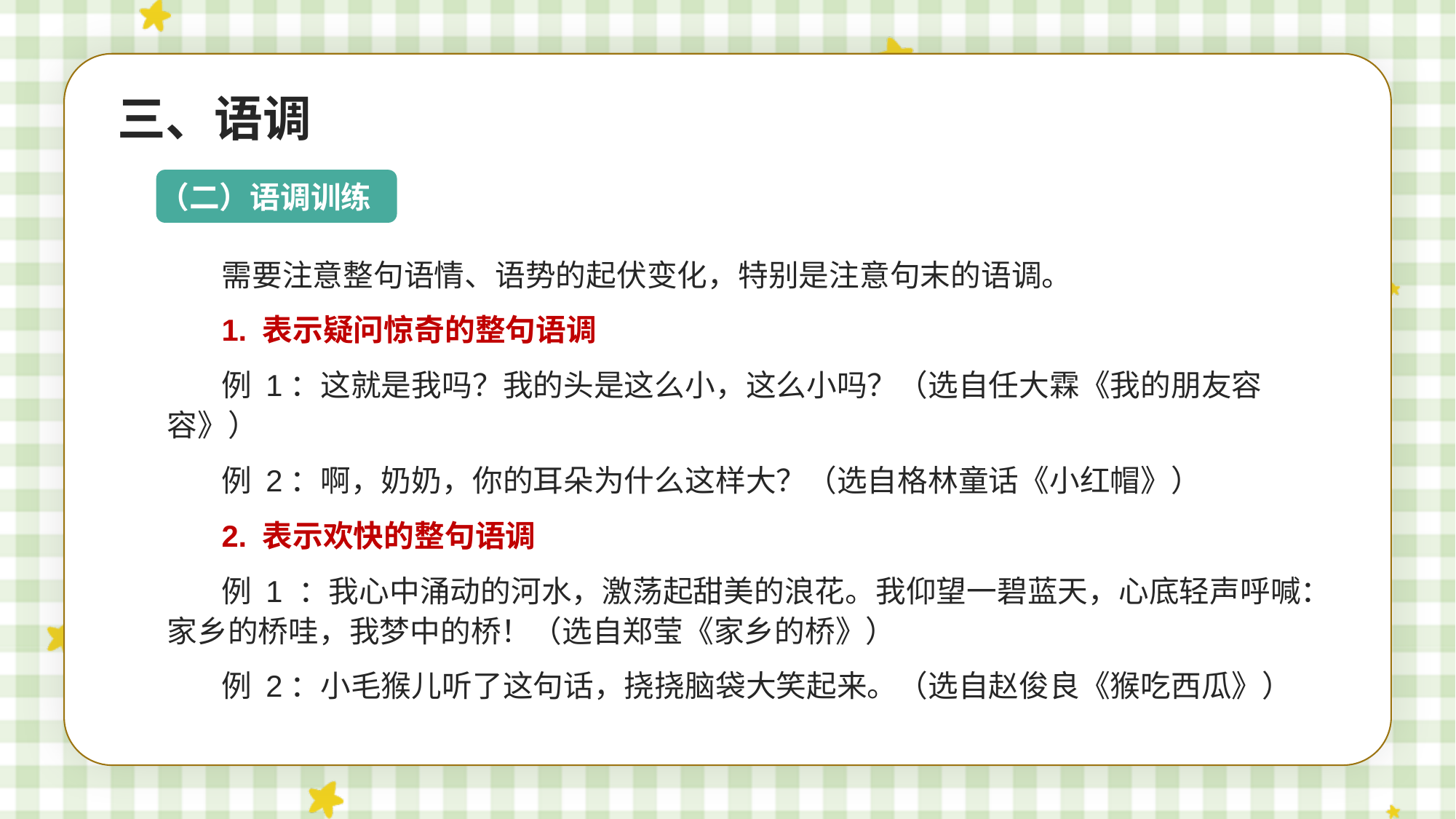

三、语调
（二）语调训练
需要注意整句语情、语势的起伏变化，特别是注意句末的语调。
1. 表示疑问惊奇的整句语调
例 1：这就是我吗？我的头是这么小，这么小吗？（选自任大霖《我的朋友容容》）
例 2：啊，奶奶，你的耳朵为什么这样大？（选自格林童话《小红帽》）
2. 表示欢快的整句语调
例 1 ：我心中涌动的河水，激荡起甜美的浪花。我仰望一碧蓝天，心底轻声呼喊：家乡的桥哇，我梦中的桥！（选自郑莹《家乡的桥》）
例 2：小毛猴儿听了这句话，挠挠脑袋大笑起来。（选自赵俊良《猴吃西瓜》）